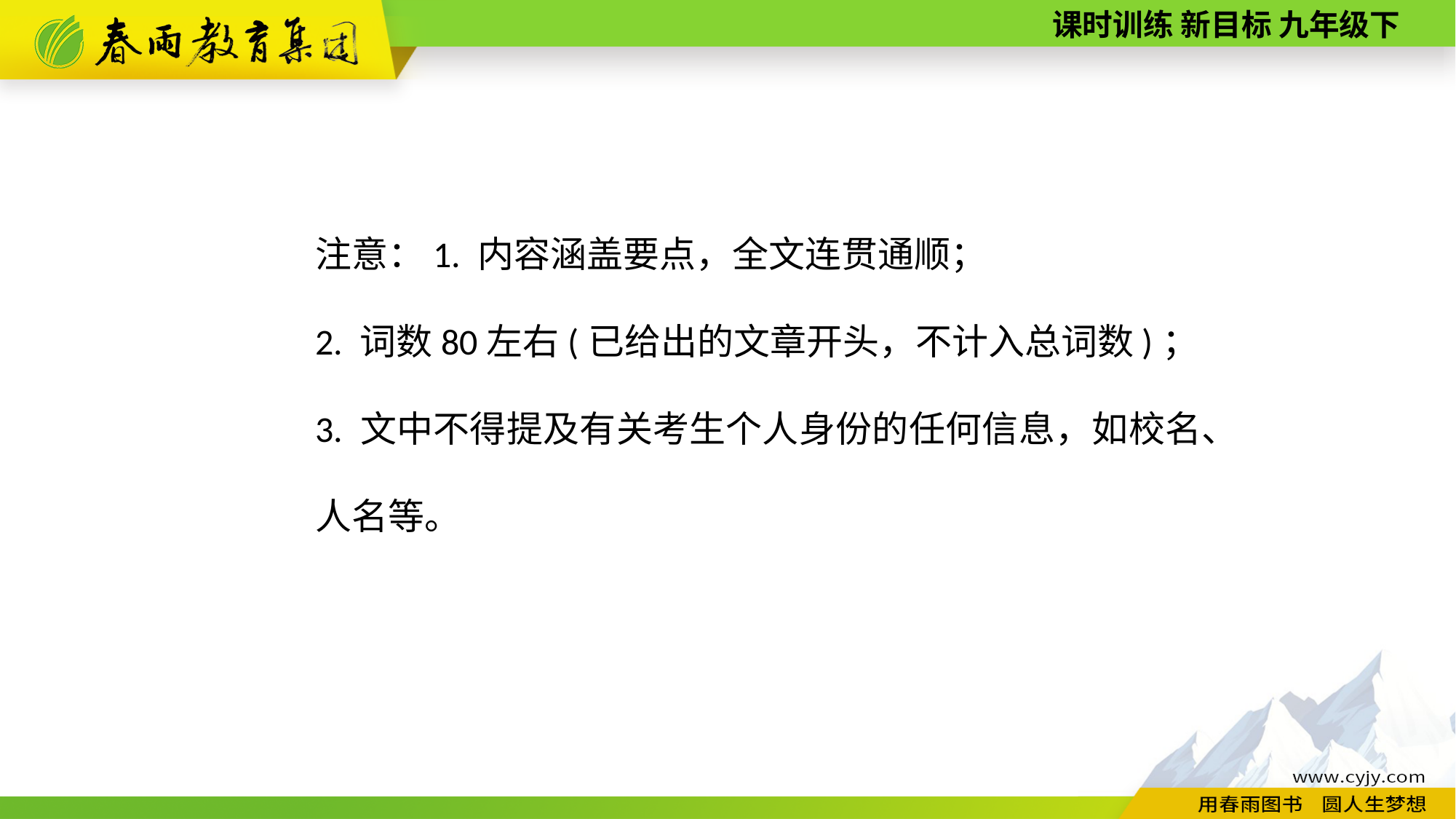

注意：1. 内容涵盖要点，全文连贯通顺；
2. 词数80左右(已给出的文章开头，不计入总词数)；
3. 文中不得提及有关考生个人身份的任何信息，如校名、人名等。